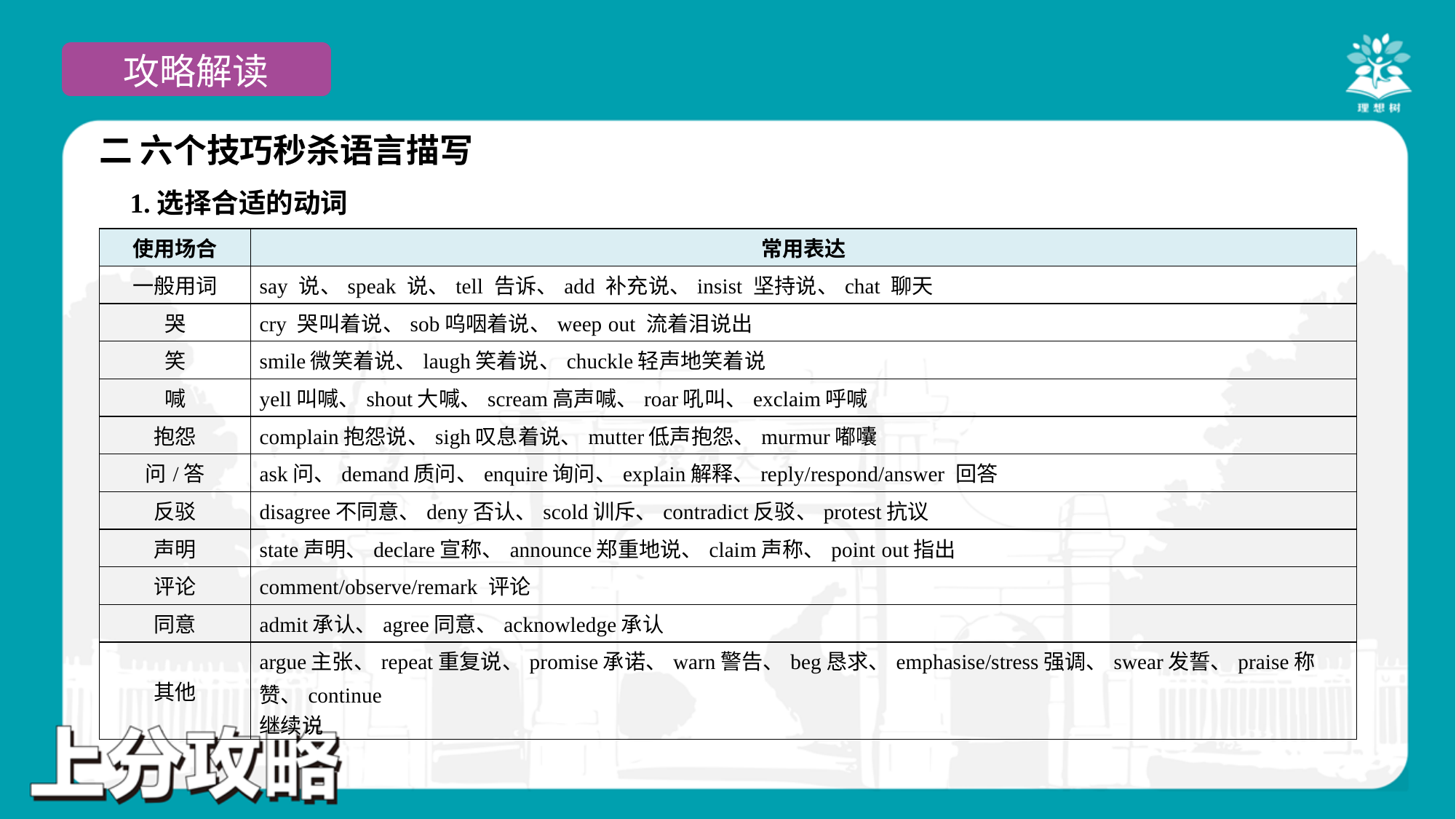

二 六个技巧秒杀语言描写
    1.选择合适的动词
| 使用场合 | 常用表达 |
| --- | --- |
| 一般用词 | say 说、speak 说、tell 告诉、add 补充说、insist 坚持说、chat 聊天 |
| 哭 | cry 哭叫着说、sob呜咽着说、weep out 流着泪说出 |
| 笑 | smile微笑着说、laugh笑着说、chuckle轻声地笑着说 |
| 喊 | yell叫喊、shout大喊、scream高声喊、roar吼叫、exclaim呼喊 |
| 抱怨 | complain抱怨说、sigh叹息着说、mutter低声抱怨、murmur嘟囔 |
| 问/答 | ask问、demand质问、enquire询问、explain解释、reply/respond/answer 回答 |
| 反驳 | disagree不同意、deny否认、scold训斥、contradict反驳、protest抗议 |
| 声明 | state声明、declare宣称、announce郑重地说、claim声称、point out指出 |
| 评论 | comment/observe/remark 评论 |
| 同意 | admit承认、agree同意、acknowledge承认 |
| 其他 | argue主张、repeat重复说、promise承诺、warn警告、beg恳求、emphasise/stress强调、swear发誓、praise称赞、continue 继续说 |